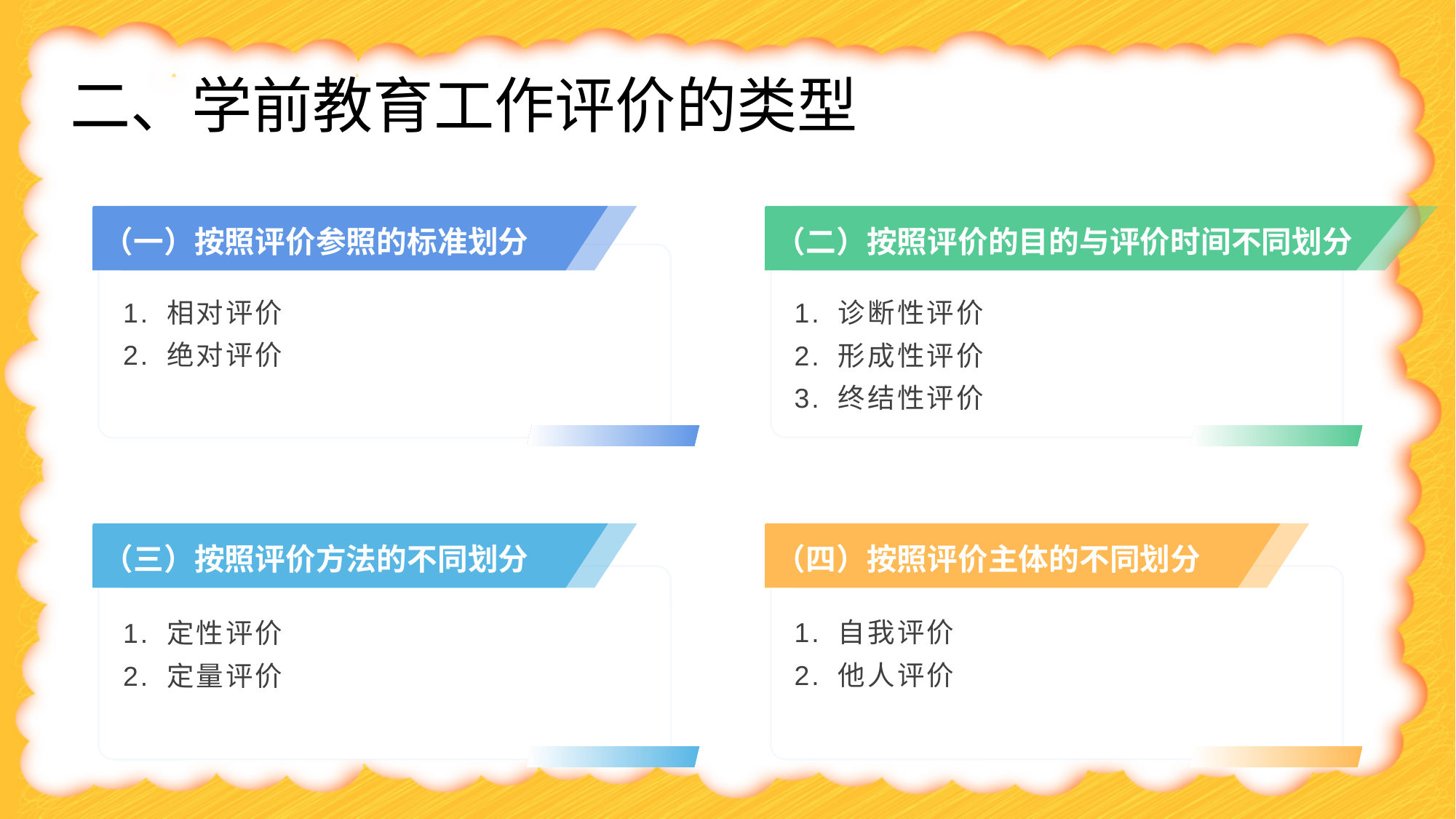

# 二、学前教育工作评价的类型

（一）按照评价参照的标准划分
（二）按照评价的目的与评价时间不同划分

1. 相对评价
2. 绝对评价
1. 诊断性评价
2. 形成性评价
3. 终结性评价

（三）按照评价方法的不同划分
（四）按照评价主体的不同划分

1. 自我评价
2. 他人评价
1. 定性评价
2. 定量评价